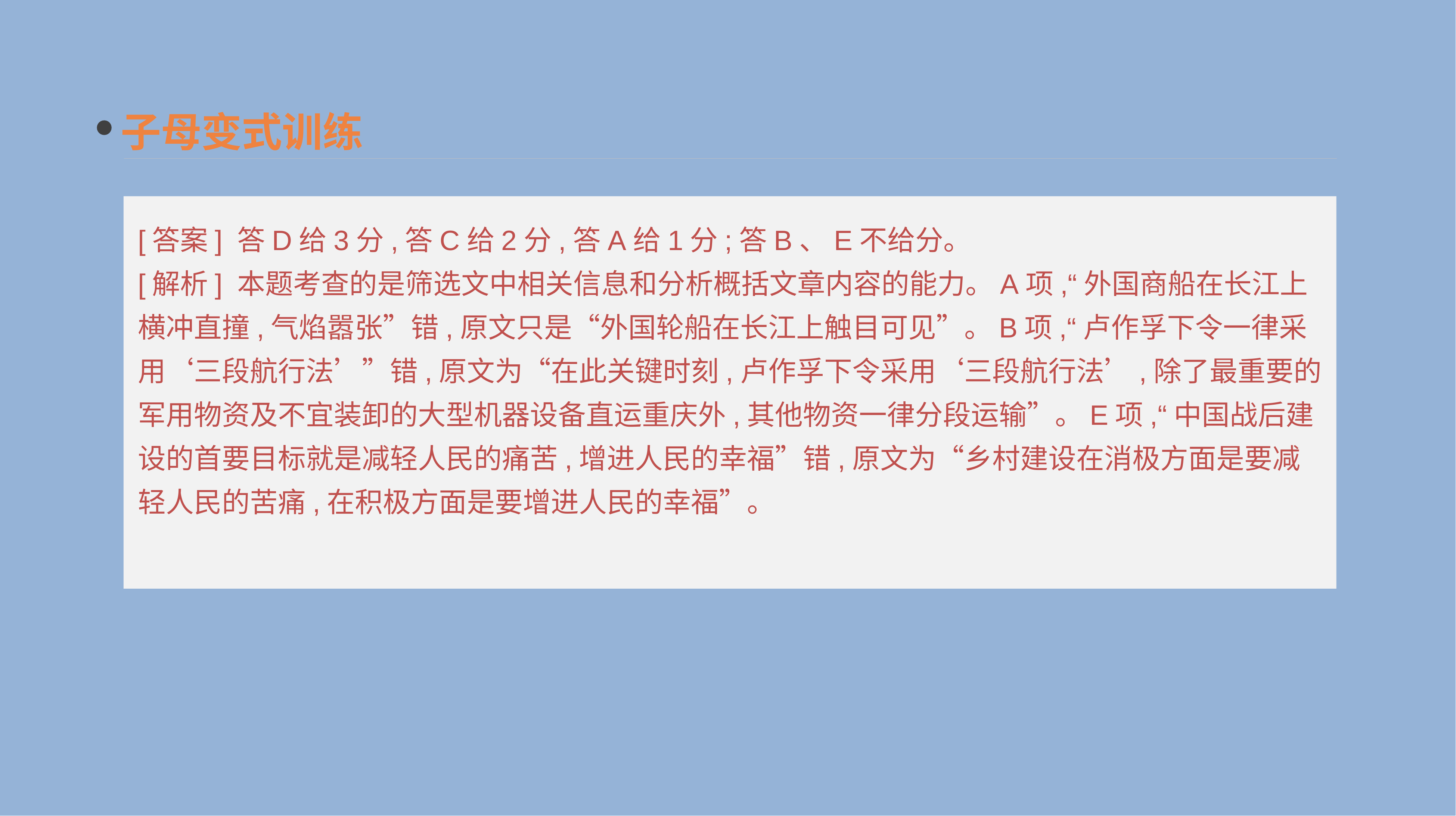

子母变式训练

[答案] 答D给3分,答C给2分,答A给1分;答B、E不给分。
[解析] 本题考查的是筛选文中相关信息和分析概括文章内容的能力。A项,“外国商船在长江上横冲直撞,气焰嚣张”错,原文只是“外国轮船在长江上触目可见”。B项,“卢作孚下令一律采用‘三段航行法’”错,原文为“在此关键时刻,卢作孚下令采用‘三段航行法’,除了最重要的军用物资及不宜装卸的大型机器设备直运重庆外,其他物资一律分段运输”。E项,“中国战后建设的首要目标就是减轻人民的痛苦,增进人民的幸福”错,原文为“乡村建设在消极方面是要减轻人民的苦痛,在积极方面是要增进人民的幸福”。